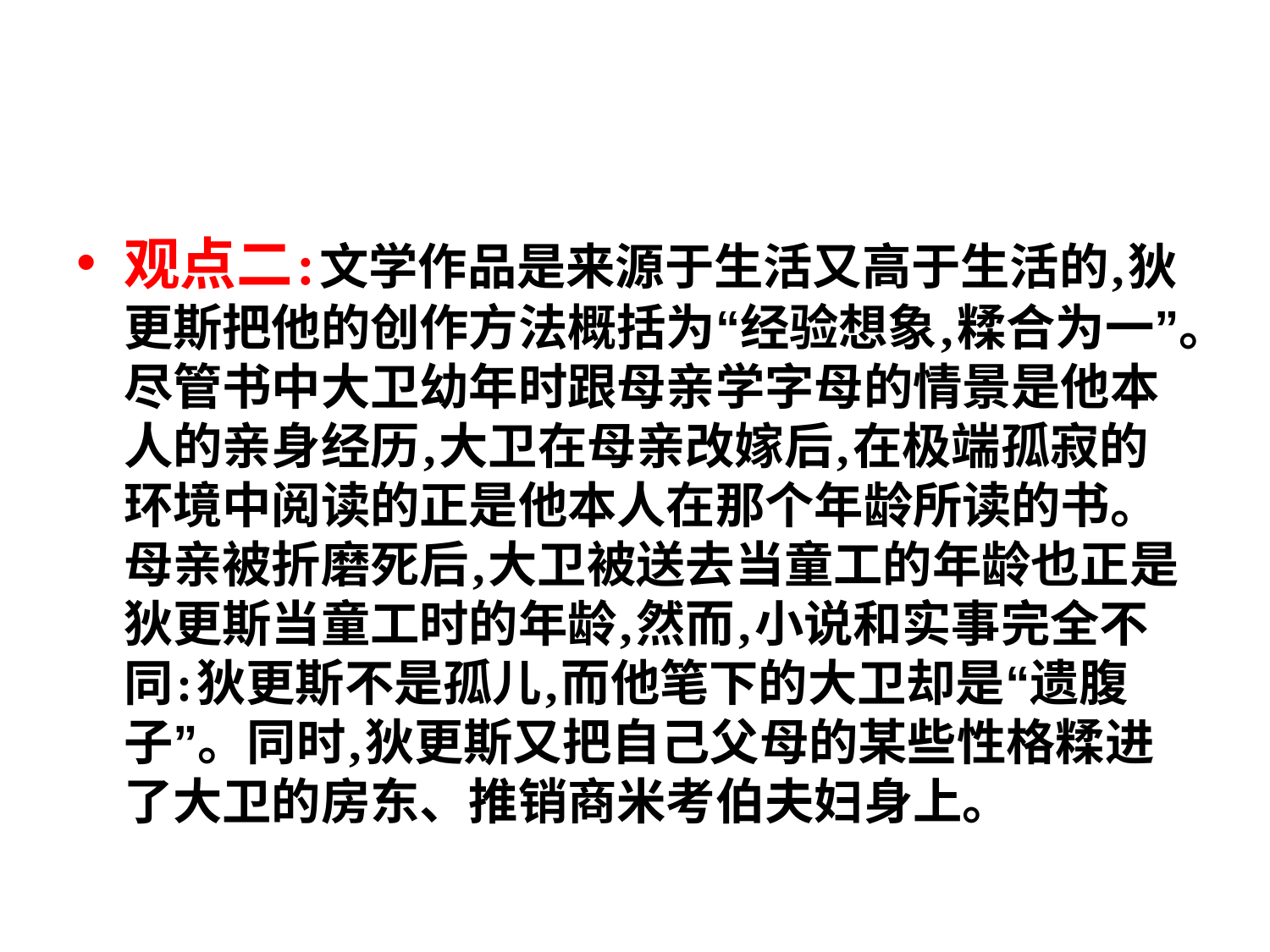

观点二:文学作品是来源于生活又高于生活的,狄更斯把他的创作方法概括为“经验想象,糅合为一”。尽管书中大卫幼年时跟母亲学字母的情景是他本人的亲身经历,大卫在母亲改嫁后,在极端孤寂的环境中阅读的正是他本人在那个年龄所读的书。母亲被折磨死后,大卫被送去当童工的年龄也正是狄更斯当童工时的年龄,然而,小说和实事完全不同:狄更斯不是孤儿,而他笔下的大卫却是“遗腹子”。同时,狄更斯又把自己父母的某些性格糅进了大卫的房东、推销商米考伯夫妇身上。